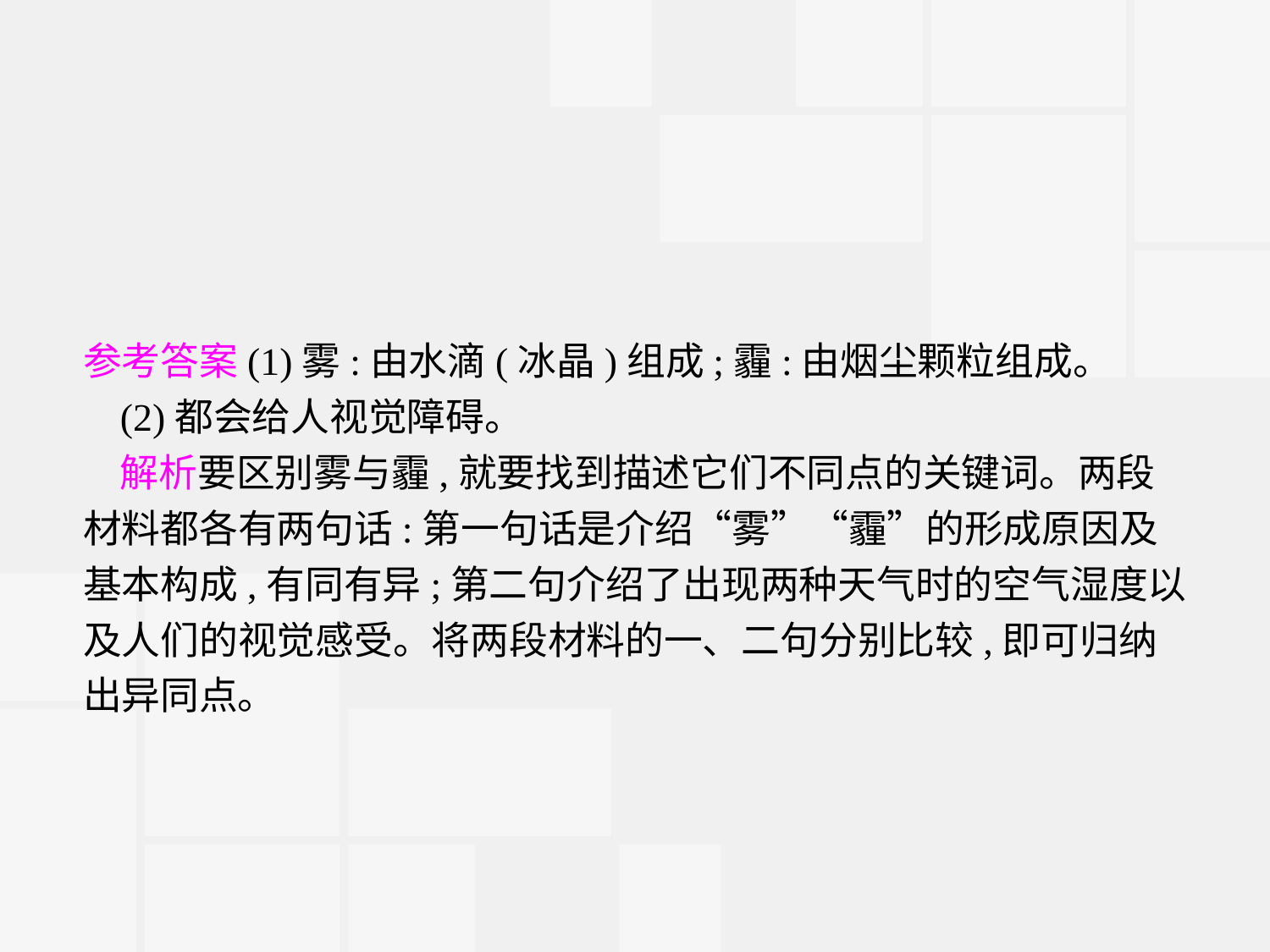

参考答案(1)雾:由水滴(冰晶)组成;霾:由烟尘颗粒组成。
(2)都会给人视觉障碍。
解析要区别雾与霾,就要找到描述它们不同点的关键词。两段材料都各有两句话:第一句话是介绍“雾”“霾”的形成原因及基本构成,有同有异;第二句介绍了出现两种天气时的空气湿度以及人们的视觉感受。将两段材料的一、二句分别比较,即可归纳出异同点。